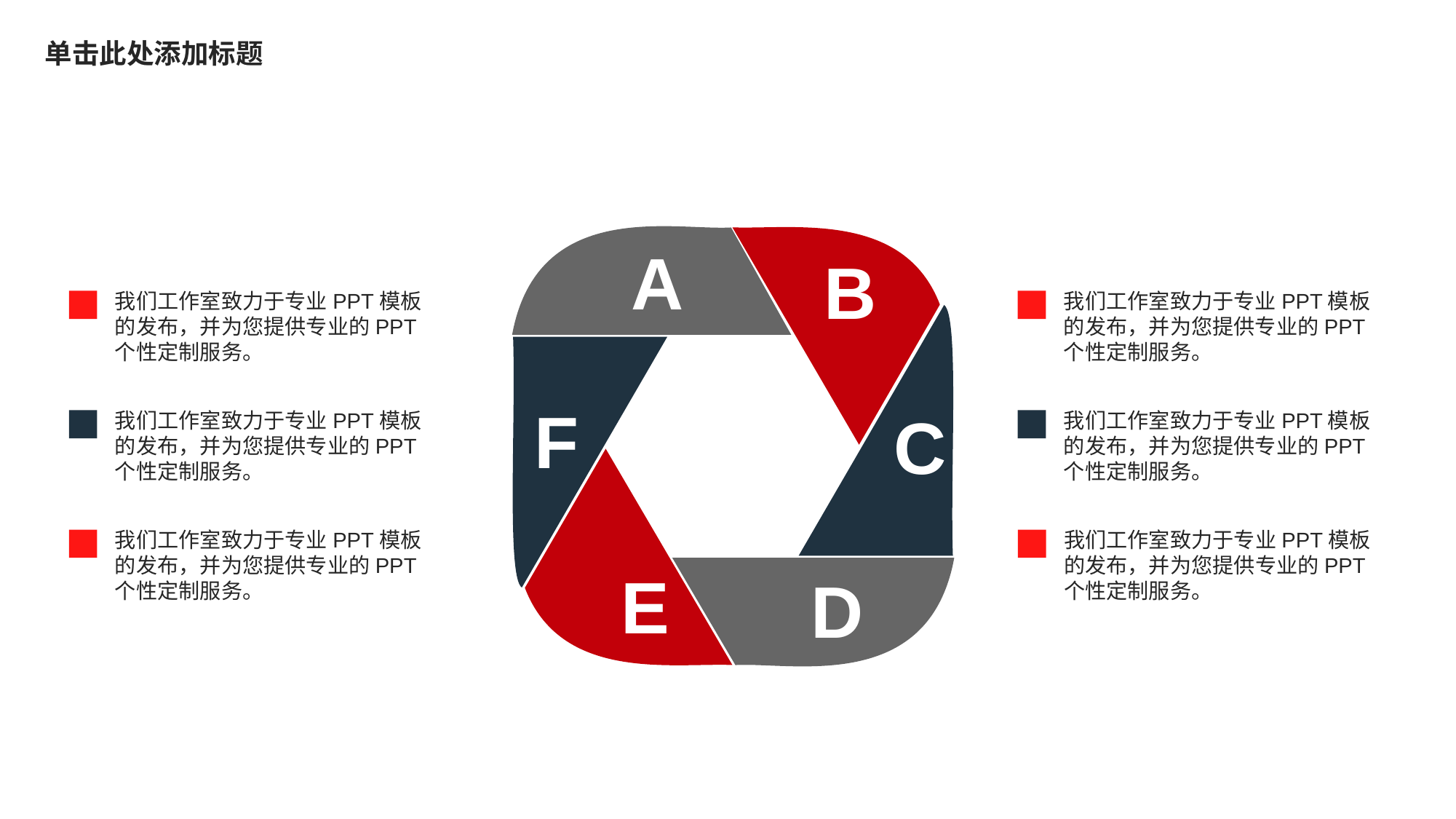

单击此处添加标题

A
B
我们工作室致力于专业PPT模板的发布，并为您提供专业的PPT个性定制服务。

我们工作室致力于专业PPT模板的发布，并为您提供专业的PPT个性定制服务。

F
C
我们工作室致力于专业PPT模板的发布，并为您提供专业的PPT个性定制服务。

我们工作室致力于专业PPT模板的发布，并为您提供专业的PPT个性定制服务。

我们工作室致力于专业PPT模板的发布，并为您提供专业的PPT个性定制服务。

我们工作室致力于专业PPT模板的发布，并为您提供专业的PPT个性定制服务。

E

D